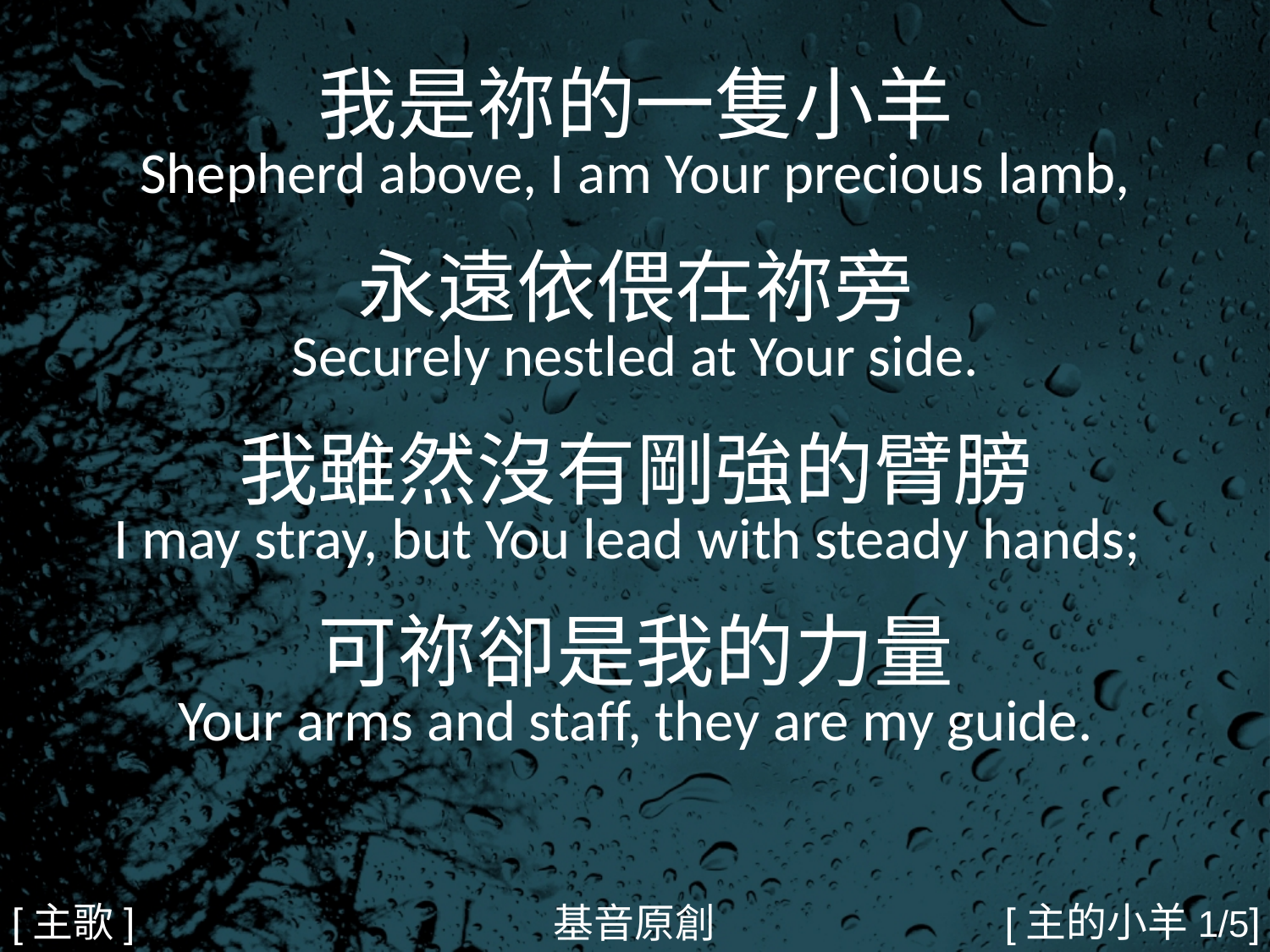

我是祢的一隻小羊
Shepherd above, I am Your precious lamb,

永遠依偎在祢旁
Securely nestled at Your side.

我雖然沒有剛強的臂膀
I may stray, but You lead with steady hands;

可祢卻是我的力量
Your arms and staff, they are my guide.
#

[主歌]
[主的小羊1/5]
基音原創